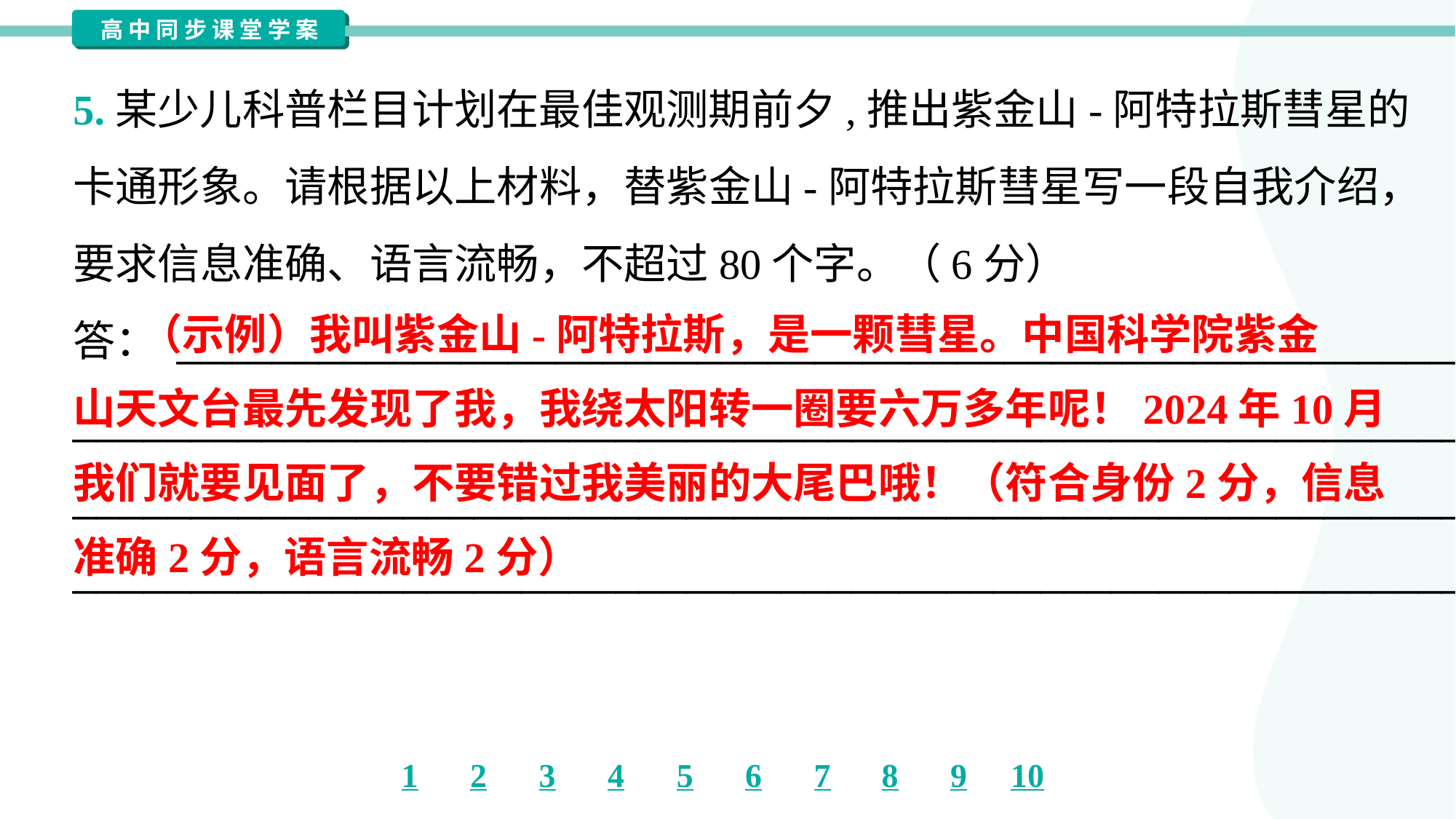

5.某少儿科普栏目计划在最佳观测期前夕,推出紫金山-阿特拉斯彗星的
卡通形象。请根据以上材料，替紫金山-阿特拉斯彗星写一段自我介绍，
要求信息准确、语言流畅，不超过80个字。（6分）
答： ________________________________________________________
_____________________________________________________________
_____________________________________________________________
_____________________________________________________________
      （示例）我叫紫金山-阿特拉斯，是一颗彗星。中国科学院紫金
山天文台最先发现了我，我绕太阳转一圈要六万多年呢！2024年10月
我们就要见面了，不要错过我美丽的大尾巴哦！（符合身份2分，信息
准确2分，语言流畅2分）